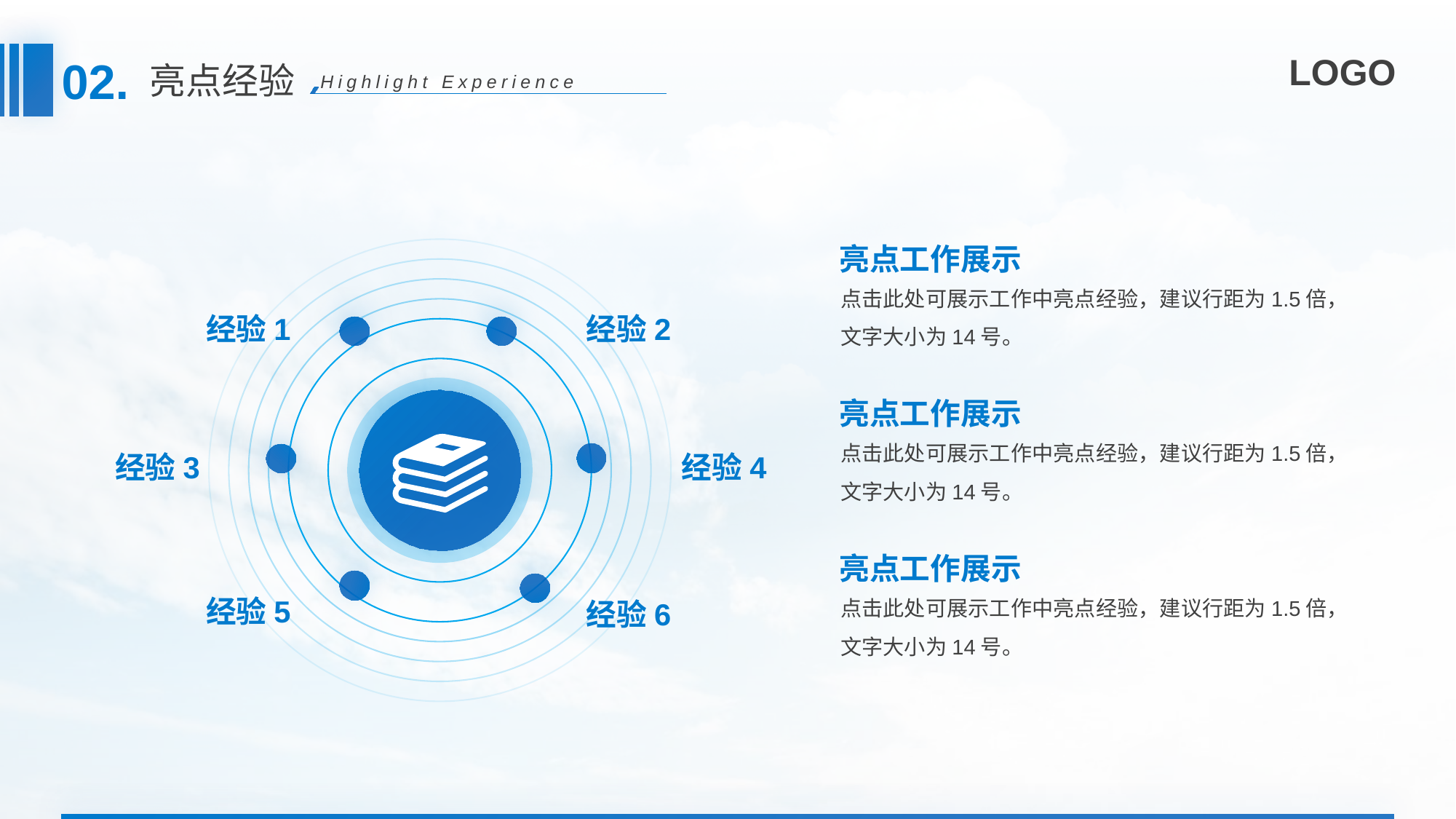

02.
亮点经验
Highlight Experience

亮点工作展示
点击此处可展示工作中亮点经验，建议行距为1.5倍，文字大小为14号。

经验1
经验2

亮点工作展示
点击此处可展示工作中亮点经验，建议行距为1.5倍，文字大小为14号。

经验3
经验4

亮点工作展示
点击此处可展示工作中亮点经验，建议行距为1.5倍，文字大小为14号。

经验5
经验6